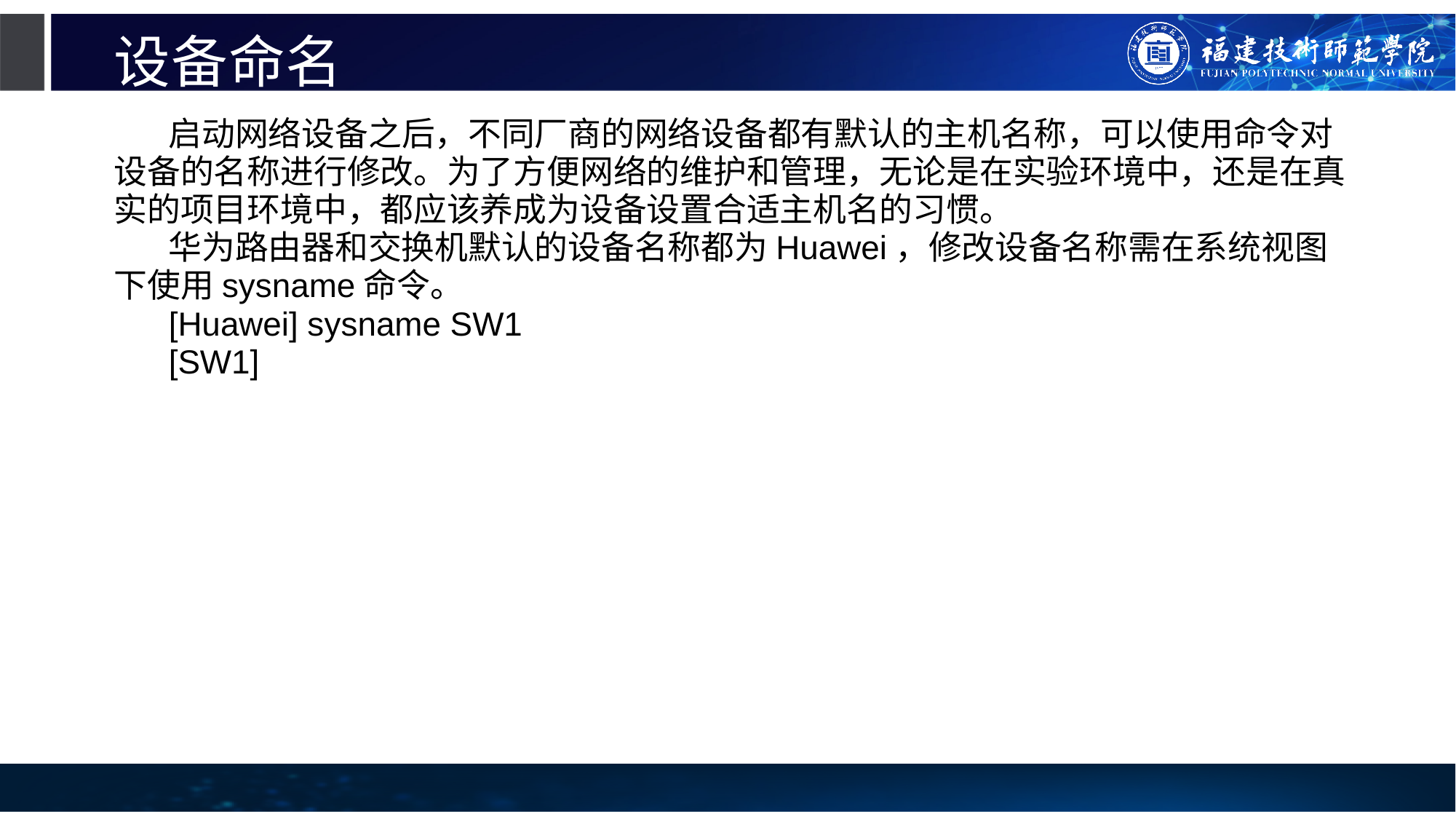

# 设备命名
启动网络设备之后，不同厂商的网络设备都有默认的主机名称，可以使用命令对设备的名称进行修改。为了方便网络的维护和管理，无论是在实验环境中，还是在真实的项目环境中，都应该养成为设备设置合适主机名的习惯。
华为路由器和交换机默认的设备名称都为Huawei，修改设备名称需在系统视图下使用sysname命令。
[Huawei] sysname SW1
[SW1]